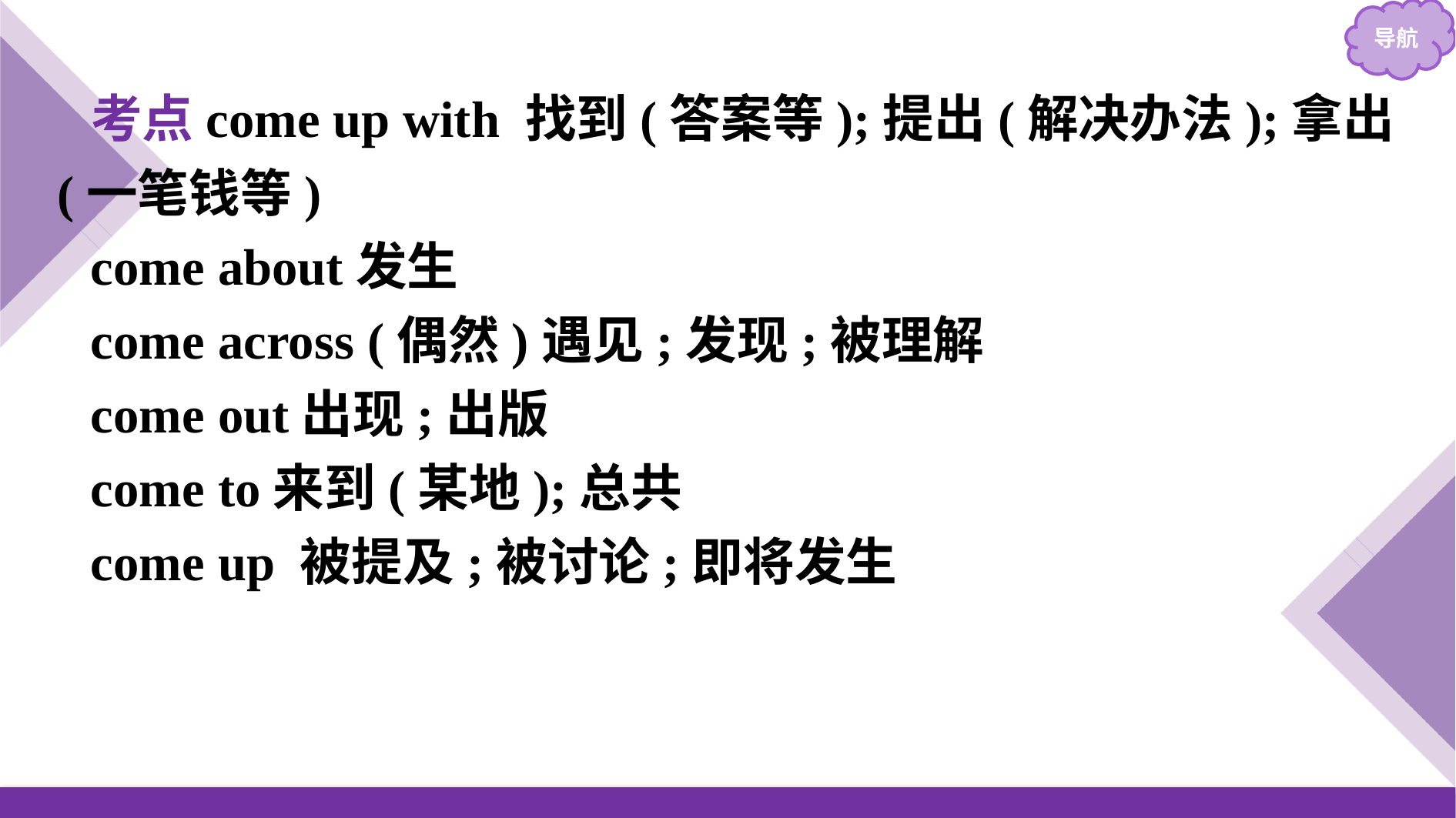

考点come up with 找到(答案等);提出(解决办法);拿出(一笔钱等)
come about发生
come across (偶然)遇见;发现;被理解
come out出现;出版
come to来到(某地);总共
come up 被提及;被讨论;即将发生